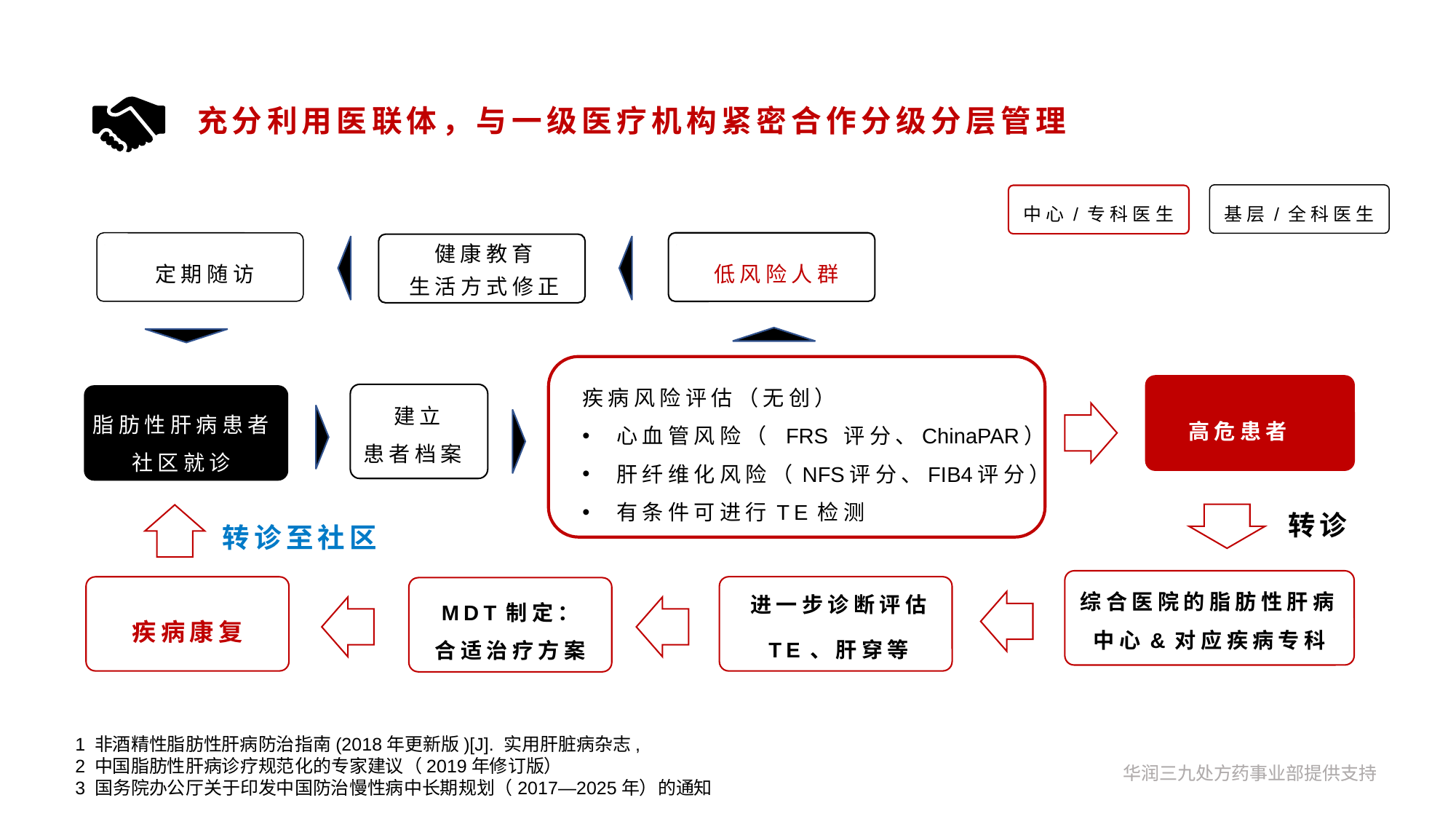

# 充分利用医联体，与一级医疗机构紧密合作分级分层管理
基层/全科医生
中心/专科医生

定期随访
健康教育
生活方式修正

低风险人群

疾病风险评估（无创）
心血管风险（ FRS 评分、ChinaPAR）
肝纤维化风险（NFS评分、FIB4评分）
有条件可进行TE检测

脂肪性肝病患者
社区就诊
建立
患者档案
高危患者

转诊
转诊至社区
综合医院的脂肪性肝病中心&对应疾病专科

进一步诊断评估
TE、肝穿等

疾病康复
MDT制定：
合适治疗方案

1 非酒精性脂肪性肝病防治指南(2018年更新版)[J]. 实用肝脏病杂志,
2 中国脂肪性肝病诊疗规范化的专家建议（2019年修订版）
3 国务院办公厅关于印发中国防治慢性病中长期规划（2017—2025年）的通知